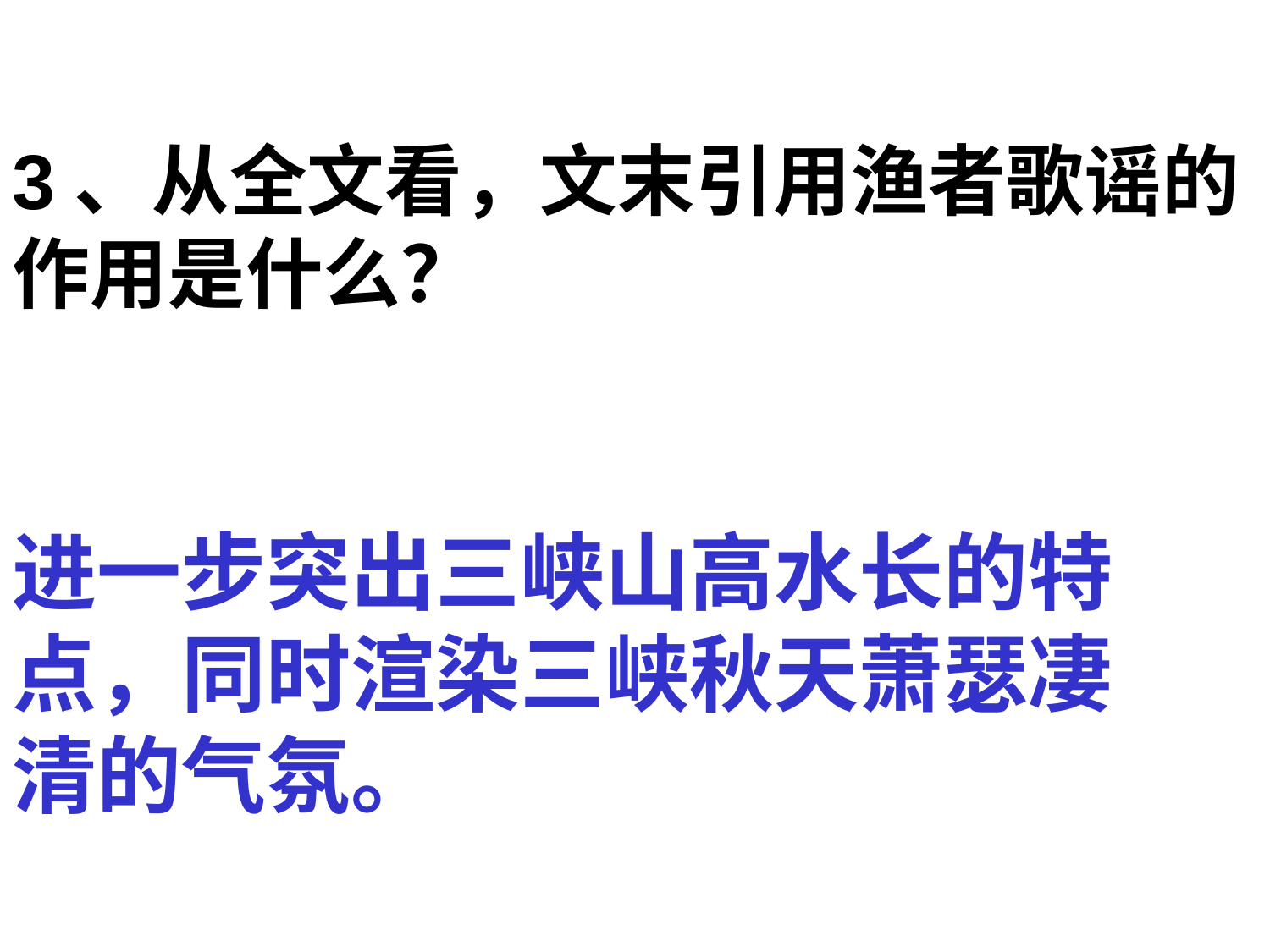

3、从全文看，文末引用渔者歌谣的  作用是什么？
进一步突出三峡山高水长的特点，同时渲染三峡秋天萧瑟凄清的气氛。